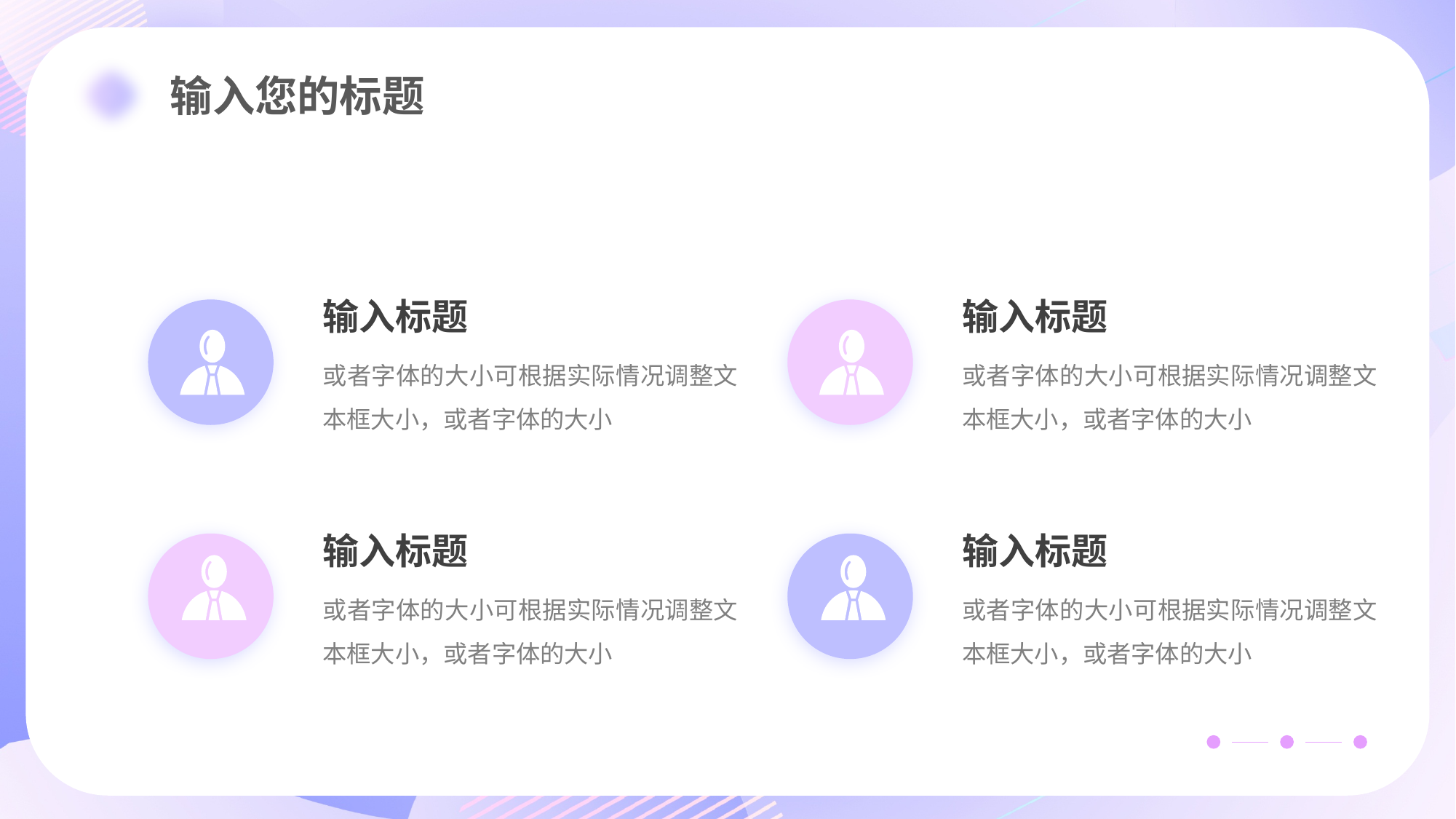

输入标题
输入标题

或者字体的大小可根据实际情况调整文本框大小，或者字体的大小
或者字体的大小可根据实际情况调整文本框大小，或者字体的大小

输入标题
输入标题

或者字体的大小可根据实际情况调整文本框大小，或者字体的大小
或者字体的大小可根据实际情况调整文本框大小，或者字体的大小